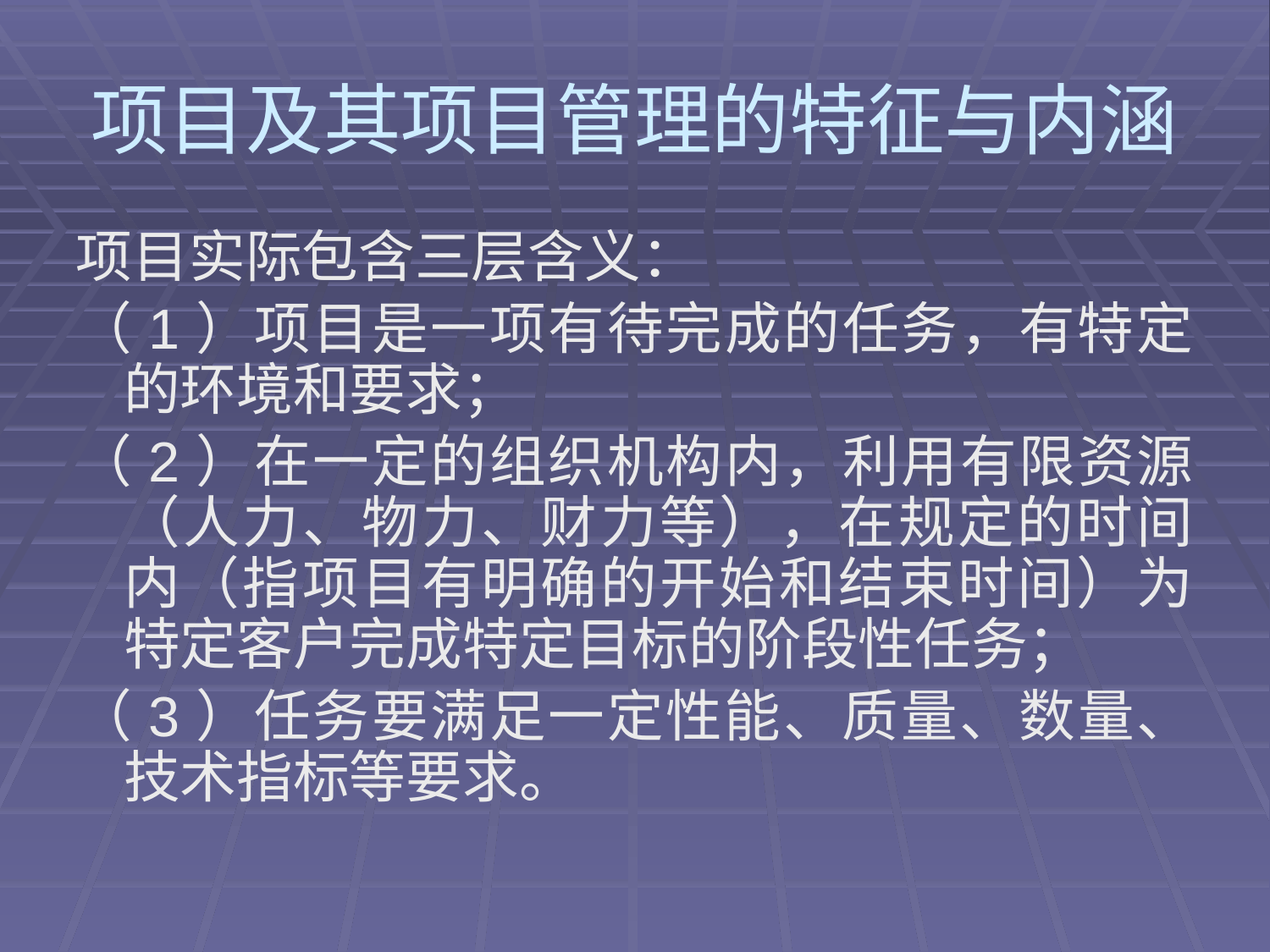

# 项目及其项目管理的特征与内涵
项目实际包含三层含义：
（1）项目是一项有待完成的任务，有特定的环境和要求；
（2）在一定的组织机构内，利用有限资源（人力、物力、财力等），在规定的时间内（指项目有明确的开始和结束时间）为特定客户完成特定目标的阶段性任务；
（3）任务要满足一定性能、质量、数量、技术指标等要求。